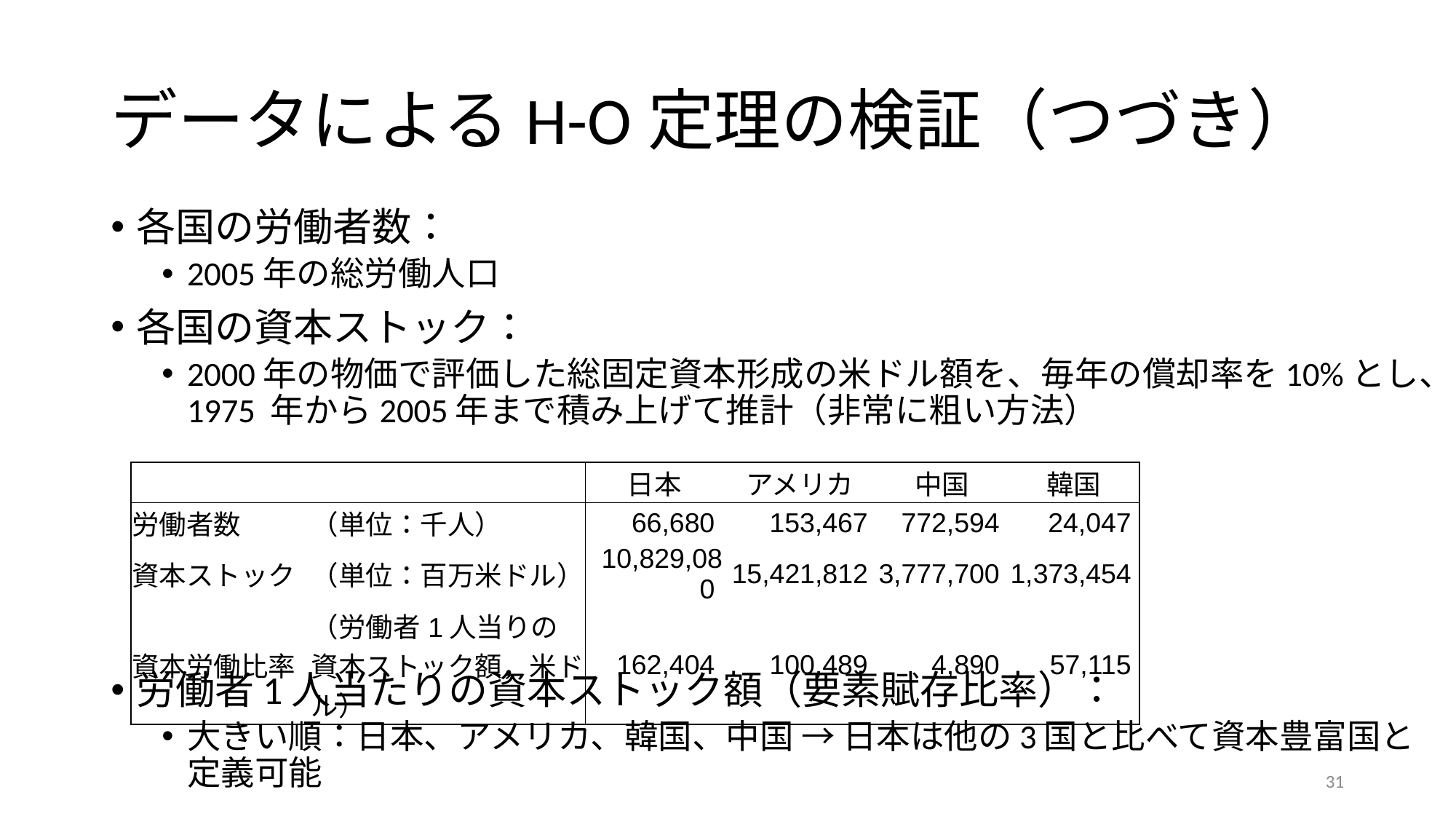

# データによるH-O定理の検証（つづき）
各国の労働者数：
2005年の総労働人口
各国の資本ストック：
2000年の物価で評価した総固定資本形成の米ドル額を、毎年の償却率を10%とし、1975 年から2005年まで積み上げて推計（非常に粗い方法）

労働者1人当たりの資本ストック額（要素賦存比率）：
大きい順：日本、アメリカ、韓国、中国 → 日本は他の3国と比べて資本豊富国と定義可能
|  |  | 日本 | アメリカ | 中国 | 韓国 |
| --- | --- | --- | --- | --- | --- |
| 労働者数 | （単位：千人） | 66,680 | 153,467 | 772,594 | 24,047 |
| 資本ストック | （単位：百万米ドル） | 10,829,080 | 15,421,812 | 3,777,700 | 1,373,454 |
| 資本労働比率 | （労働者1人当りの 資本ストック額，米ドル） | 162,404 | 100,489 | 4,890 | 57,115 |
31